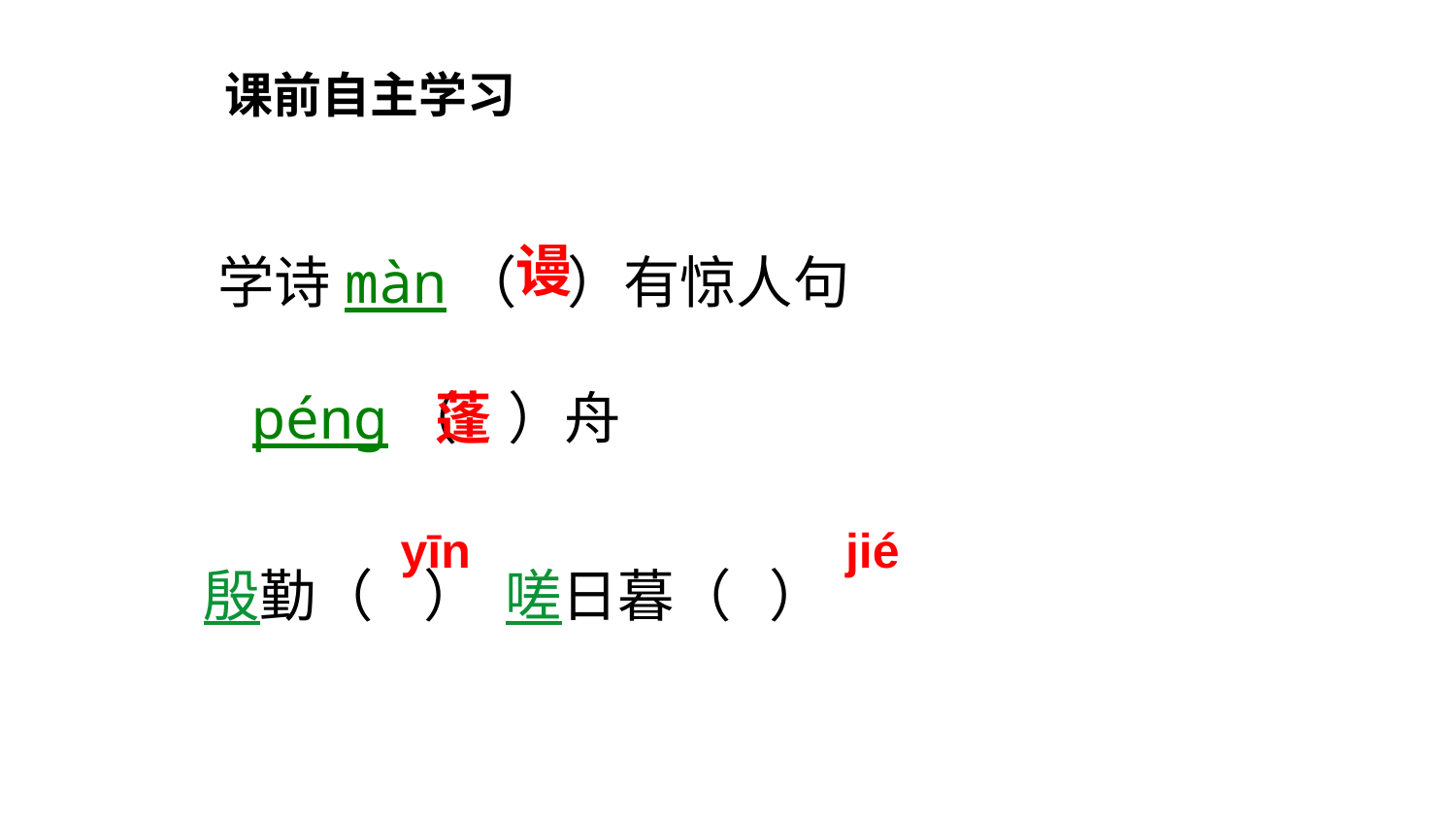

课前自主学习
学诗màn（    ）有惊人句
 péng（    ）舟
谩
蓬
殷勤（    ）  嗟日暮（   ）
yīn
jié